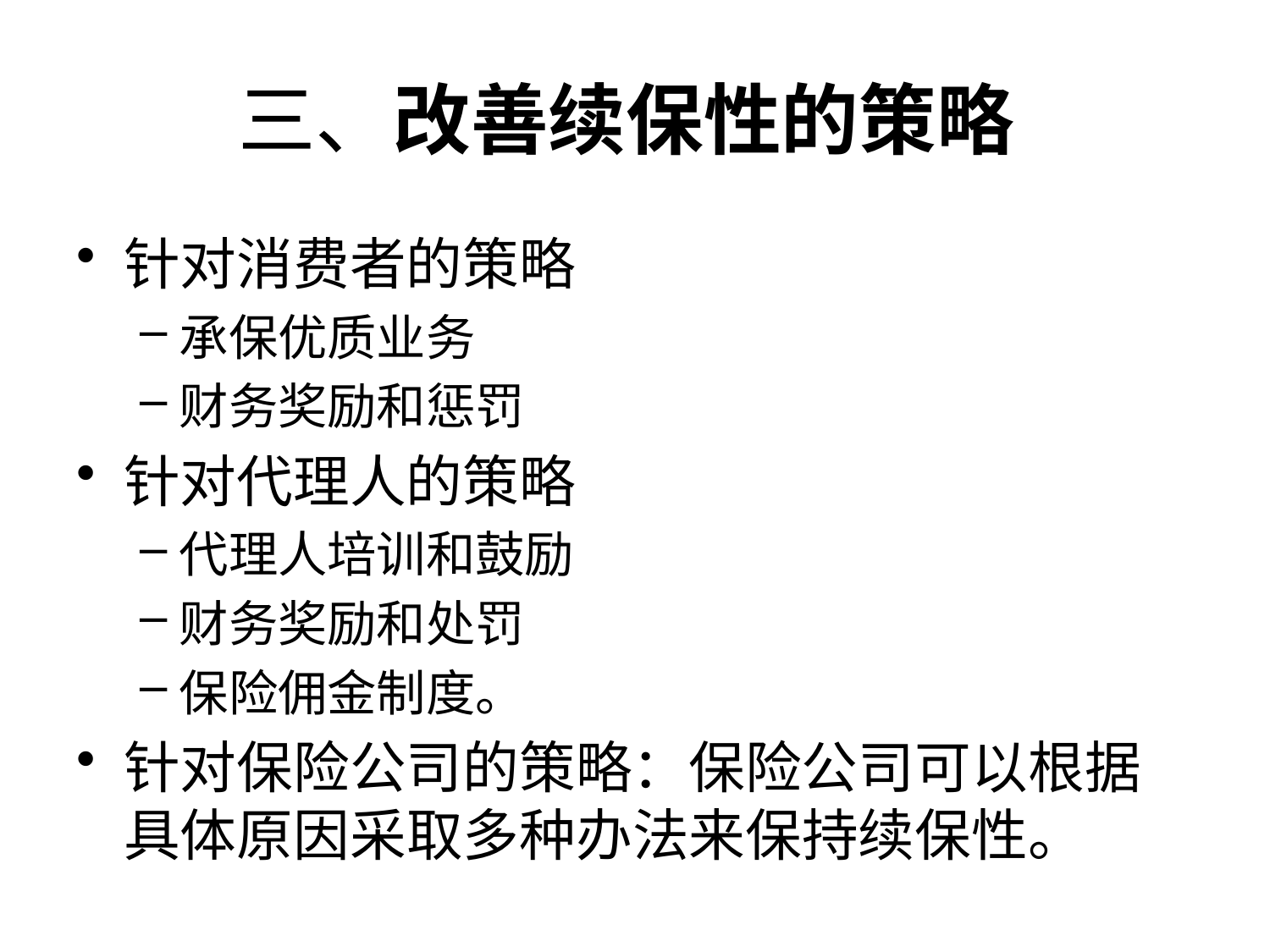

# 三、改善续保性的策略
针对消费者的策略
承保优质业务
财务奖励和惩罚
针对代理人的策略
代理人培训和鼓励
财务奖励和处罚
保险佣金制度。
针对保险公司的策略：保险公司可以根据具体原因采取多种办法来保持续保性。